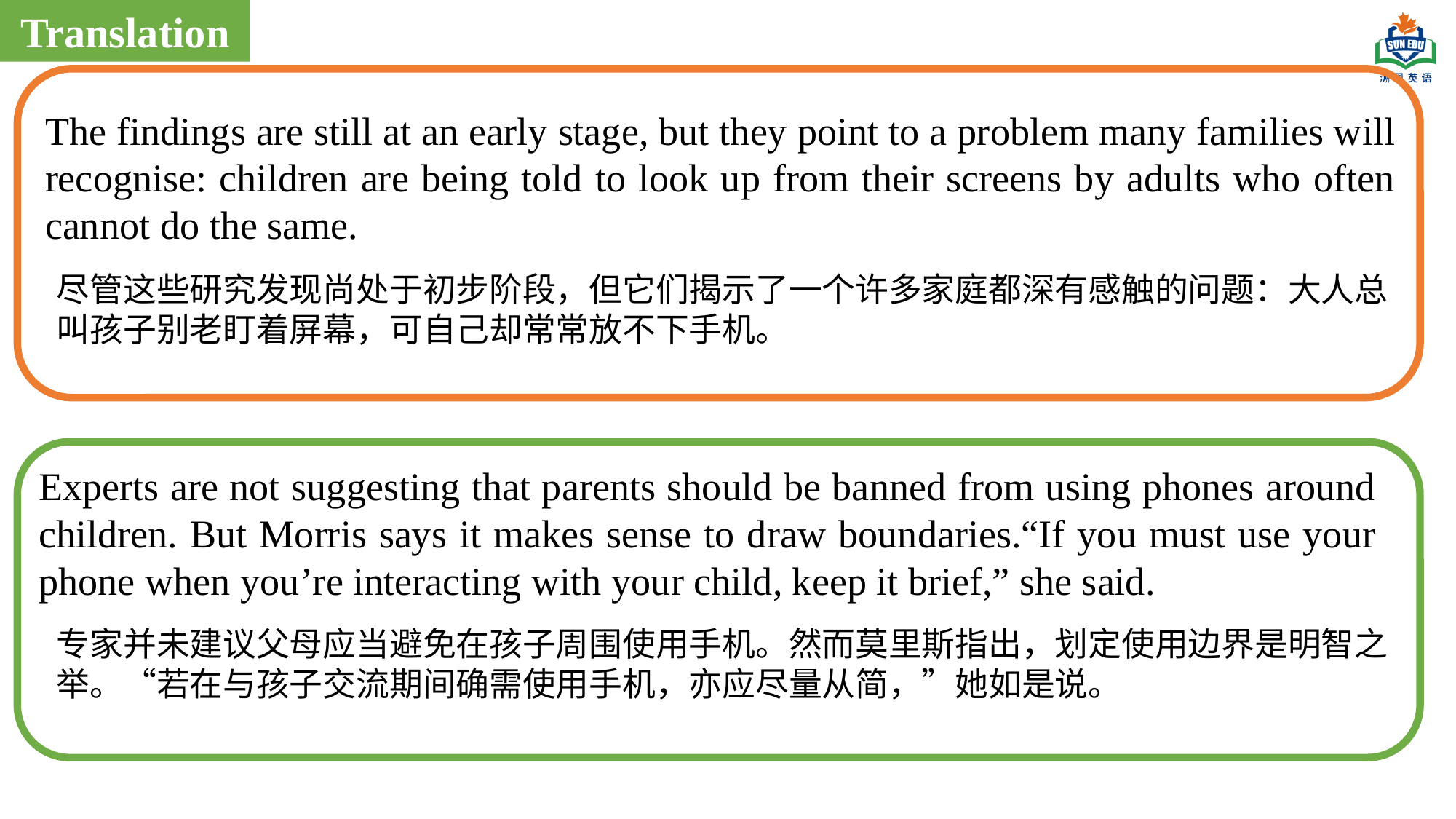

Translation

The findings are still at an early stage, but they point to a problem many families will recognise: children are being told to look up from their screens by adults who often cannot do the same.
尽管这些研究发现尚处于初步阶段，但它们揭示了一个许多家庭都深有感触的问题：大人总叫孩子别老盯着屏幕，可自己却常常放不下手机。

Experts are not suggesting that parents should be banned from using phones around children. But Morris says it makes sense to draw boundaries.“If you must use your phone when you’re interacting with your child, keep it brief,” she said.
专家并未建议父母应当避免在孩子周围使用手机。然而莫里斯指出，划定使用边界是明智之举。“若在与孩子交流期间确需使用手机，亦应尽量从简，”她如是说。